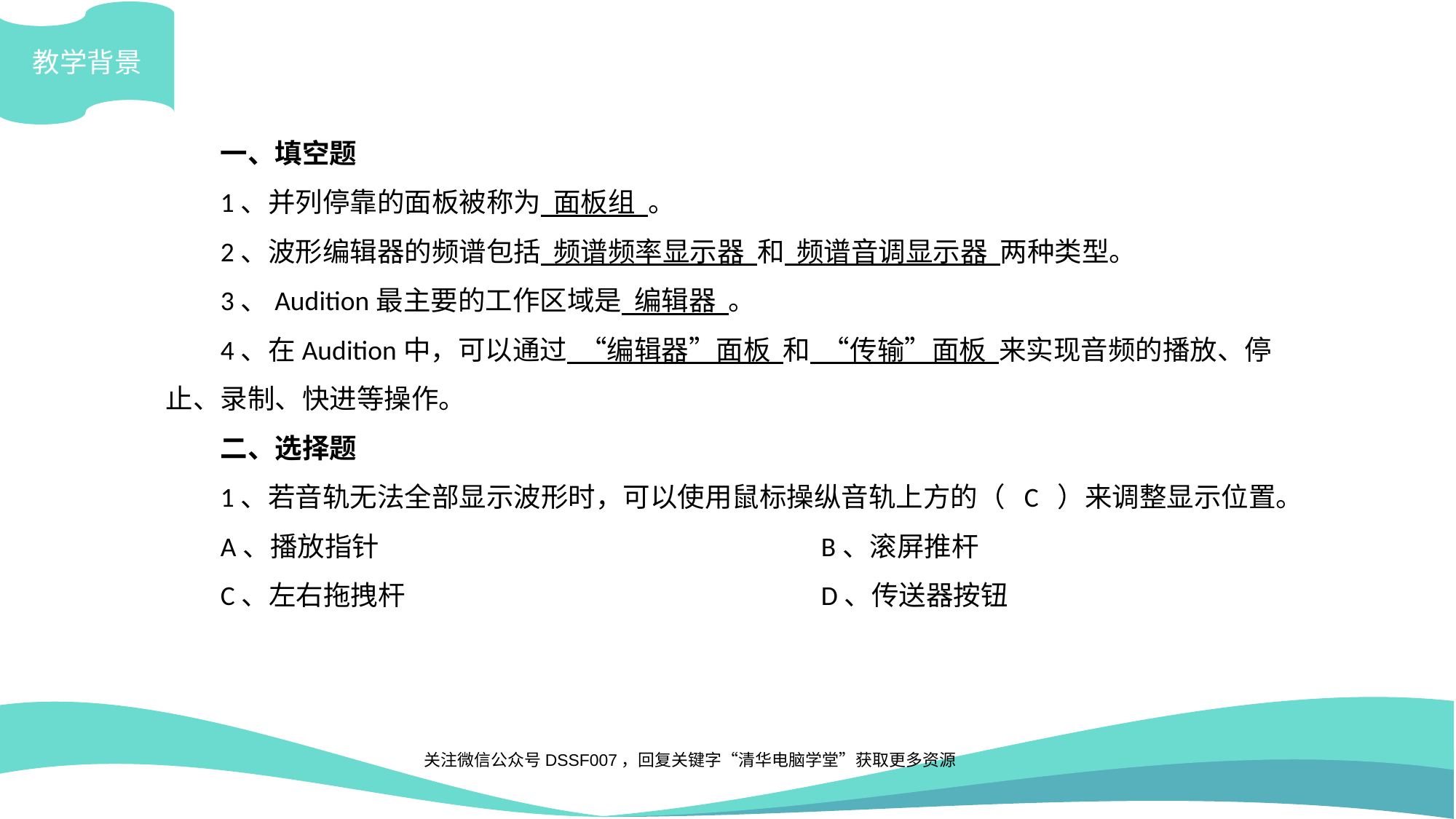

教学背景
一、填空题
1、并列停靠的面板被称为  面板组  。
2、波形编辑器的频谱包括  频谱频率显示器  和  频谱音调显示器  两种类型。
3、Audition最主要的工作区域是  编辑器  。
4、在Audition中，可以通过  “编辑器”面板  和  “传输”面板  来实现音频的播放、停止、录制、快进等操作。
二、选择题
1、若音轨无法全部显示波形时，可以使用鼠标操纵音轨上方的（  C  ）来调整显示位置。
A、播放指针					B、滚屏推杆
C、左右拖拽杆				D、传送器按钮